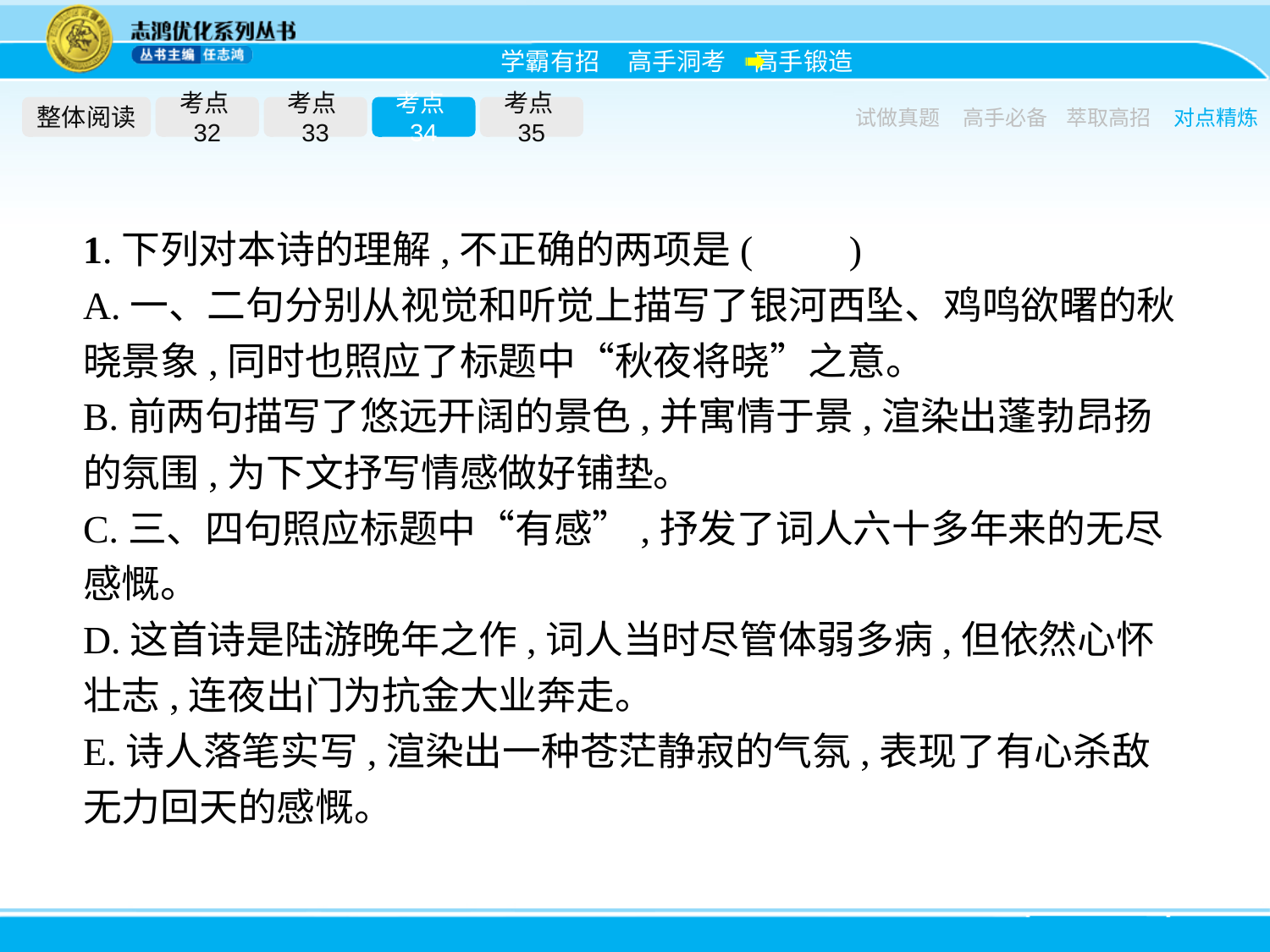

整体阅读
考点32
考点33
考点34
考点35
试做真题
高手必备
萃取高招
对点精炼
1.下列对本诗的理解,不正确的两项是(　　)
A.一、二句分别从视觉和听觉上描写了银河西坠、鸡鸣欲曙的秋晓景象,同时也照应了标题中“秋夜将晓”之意。
B.前两句描写了悠远开阔的景色,并寓情于景,渲染出蓬勃昂扬的氛围,为下文抒写情感做好铺垫。
C.三、四句照应标题中“有感”,抒发了词人六十多年来的无尽感慨。
D.这首诗是陆游晚年之作,词人当时尽管体弱多病,但依然心怀壮志,连夜出门为抗金大业奔走。
E.诗人落笔实写,渲染出一种苍茫静寂的气氛,表现了有心杀敌无力回天的感慨。